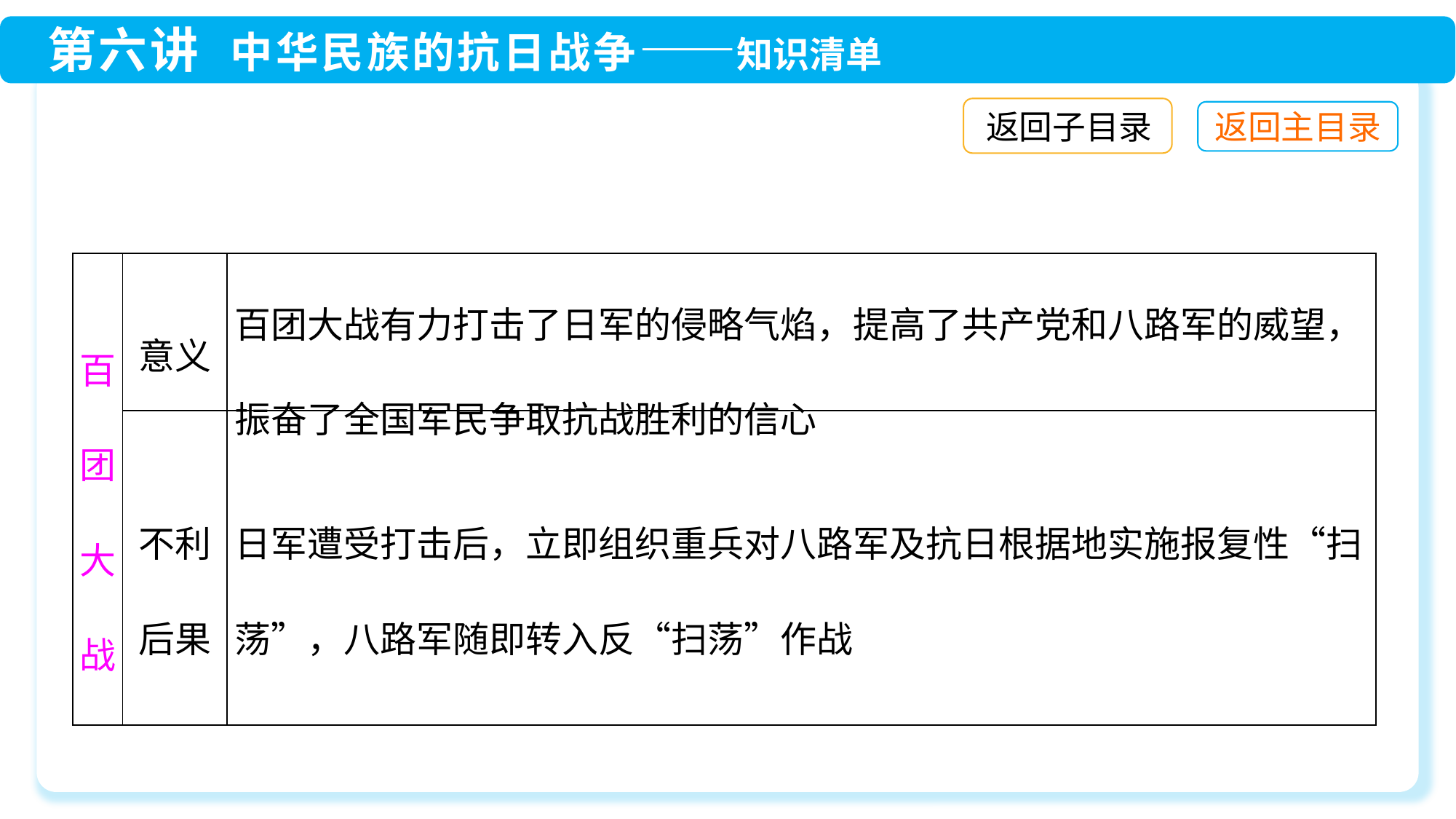

返回子目录
| 百 团 大 战 | 意义 | 百团大战有力打击了日军的侵略气焰，提高了共产党和八路军的威望，振奋了全国军民争取抗战胜利的信心 |
| --- | --- | --- |
|  | 不利后果 | 日军遭受打击后，立即组织重兵对八路军及抗日根据地实施报复性“扫荡”，八路军随即转入反“扫荡”作战 |